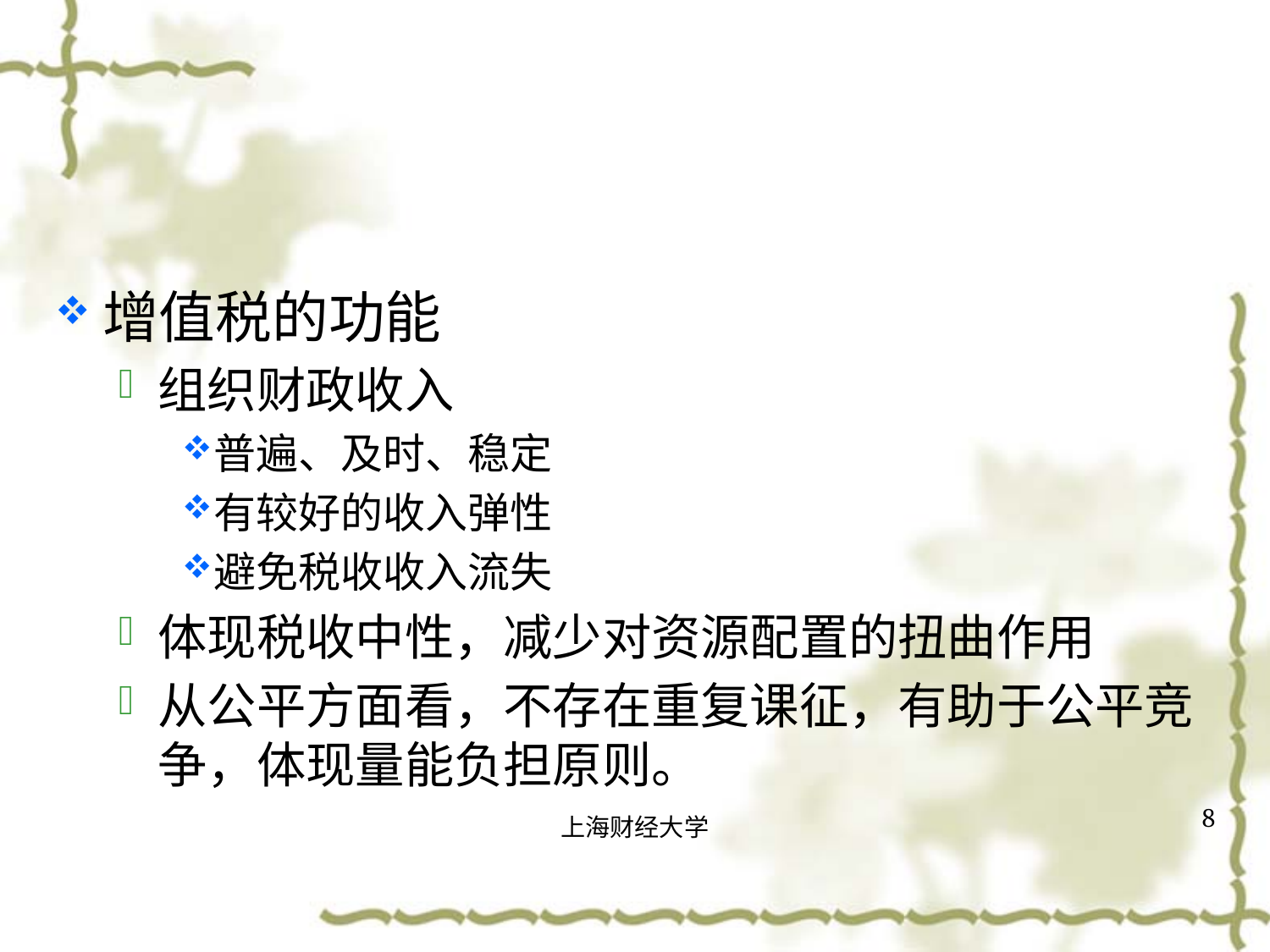

#
增值税的功能
组织财政收入
普遍、及时、稳定
有较好的收入弹性
避免税收收入流失
体现税收中性，减少对资源配置的扭曲作用
从公平方面看，不存在重复课征，有助于公平竞争，体现量能负担原则。

8
上海财经大学